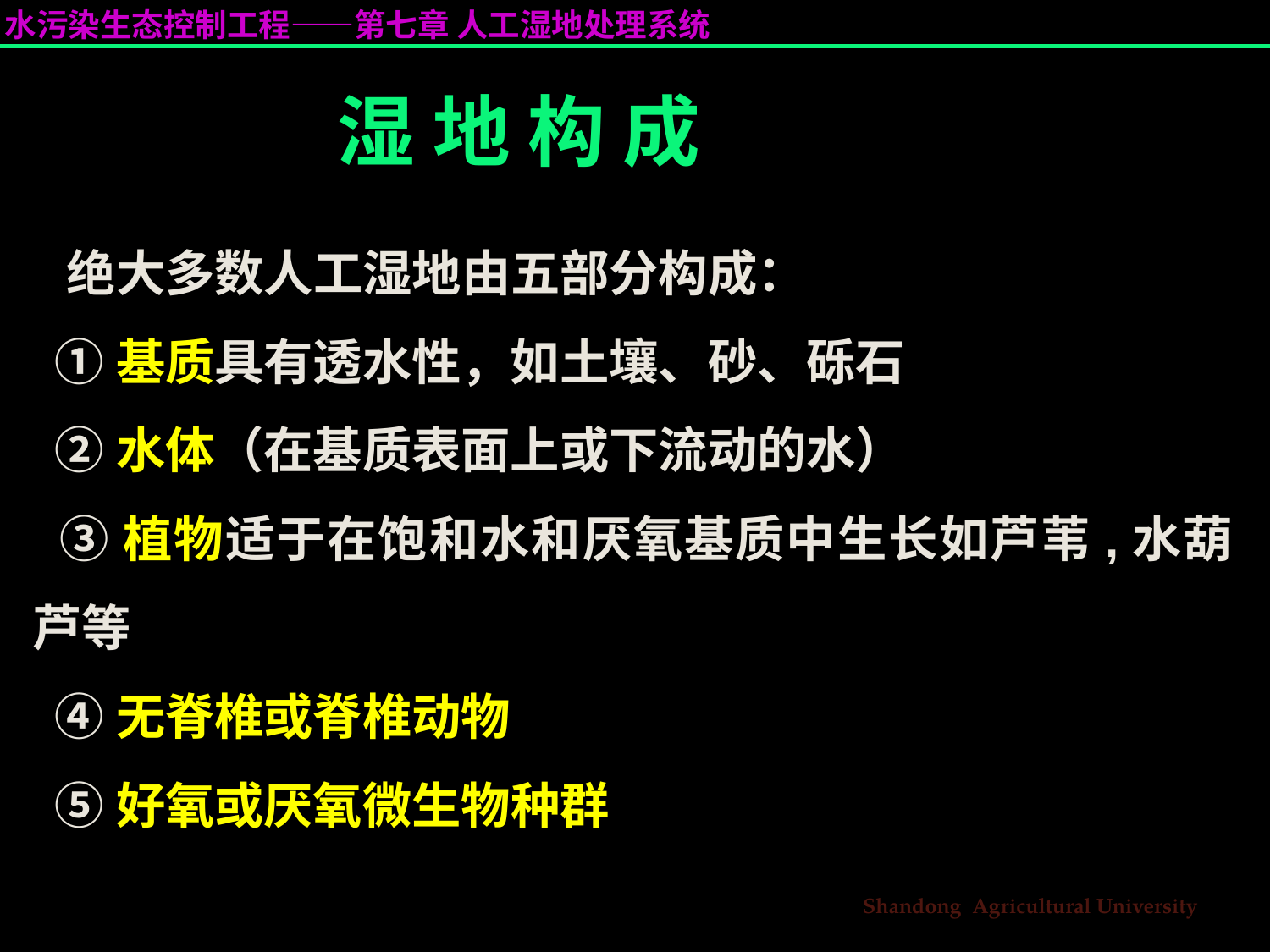

湿 地 构 成
  绝大多数人工湿地由五部分构成：
  ①基质具有透水性，如土壤、砂、砾石
  ②水体（在基质表面上或下流动的水）
  ③植物适于在饱和水和厌氧基质中生长如芦苇,水葫芦等
  ④无脊椎或脊椎动物
  ⑤好氧或厌氧微生物种群